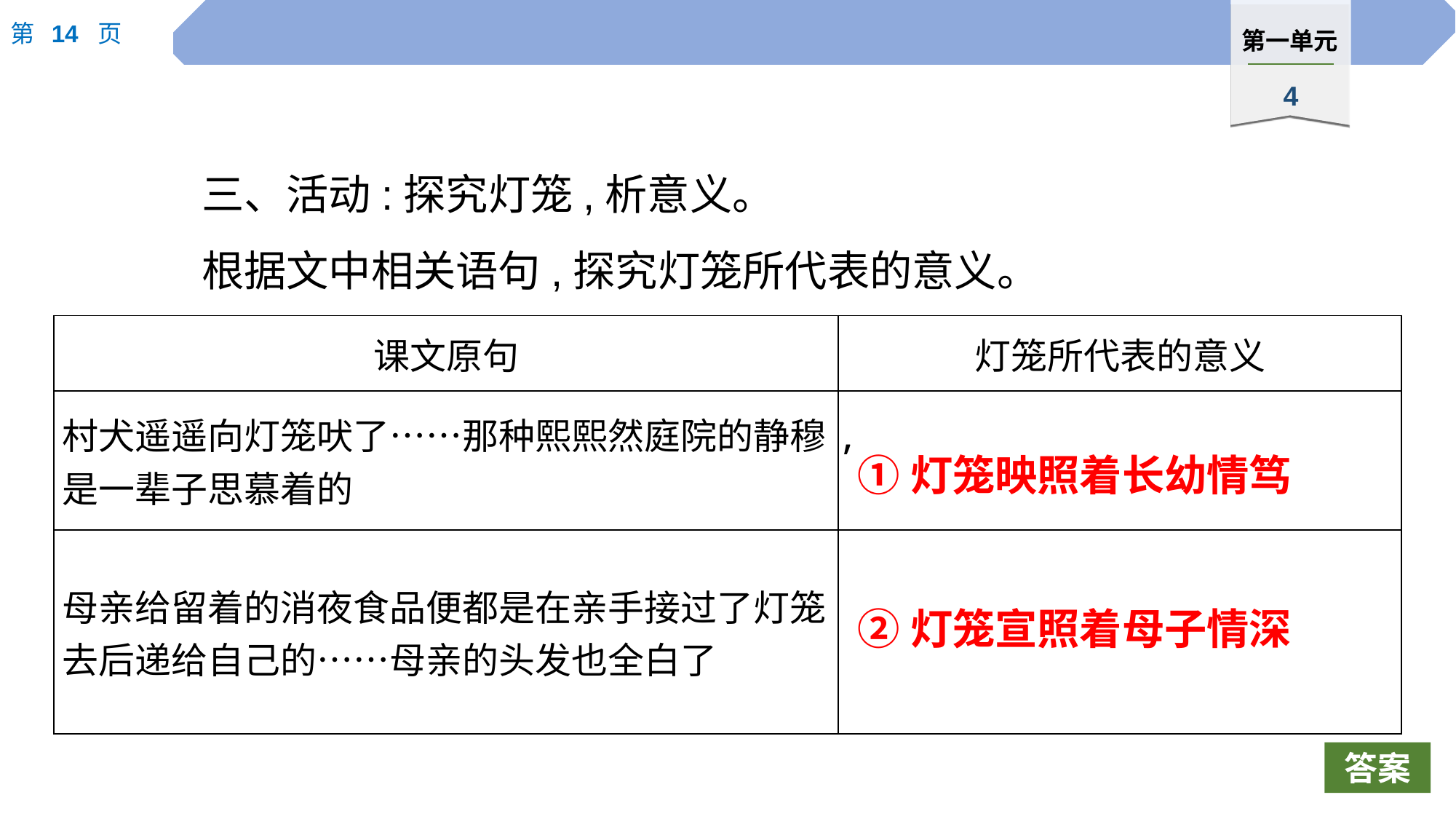

三、活动:探究灯笼,析意义。
根据文中相关语句,探究灯笼所代表的意义。
| 课文原句 | 灯笼所代表的意义 |
| --- | --- |
| 村犬遥遥向灯笼吠了……那种熙熙然庭院的静穆,是一辈子思慕着的 |  |
| 母亲给留着的消夜食品便都是在亲手接过了灯笼去后递给自己的……母亲的头发也全白了 |  |
①灯笼映照着长幼情笃
②灯笼宣照着母子情深
答案